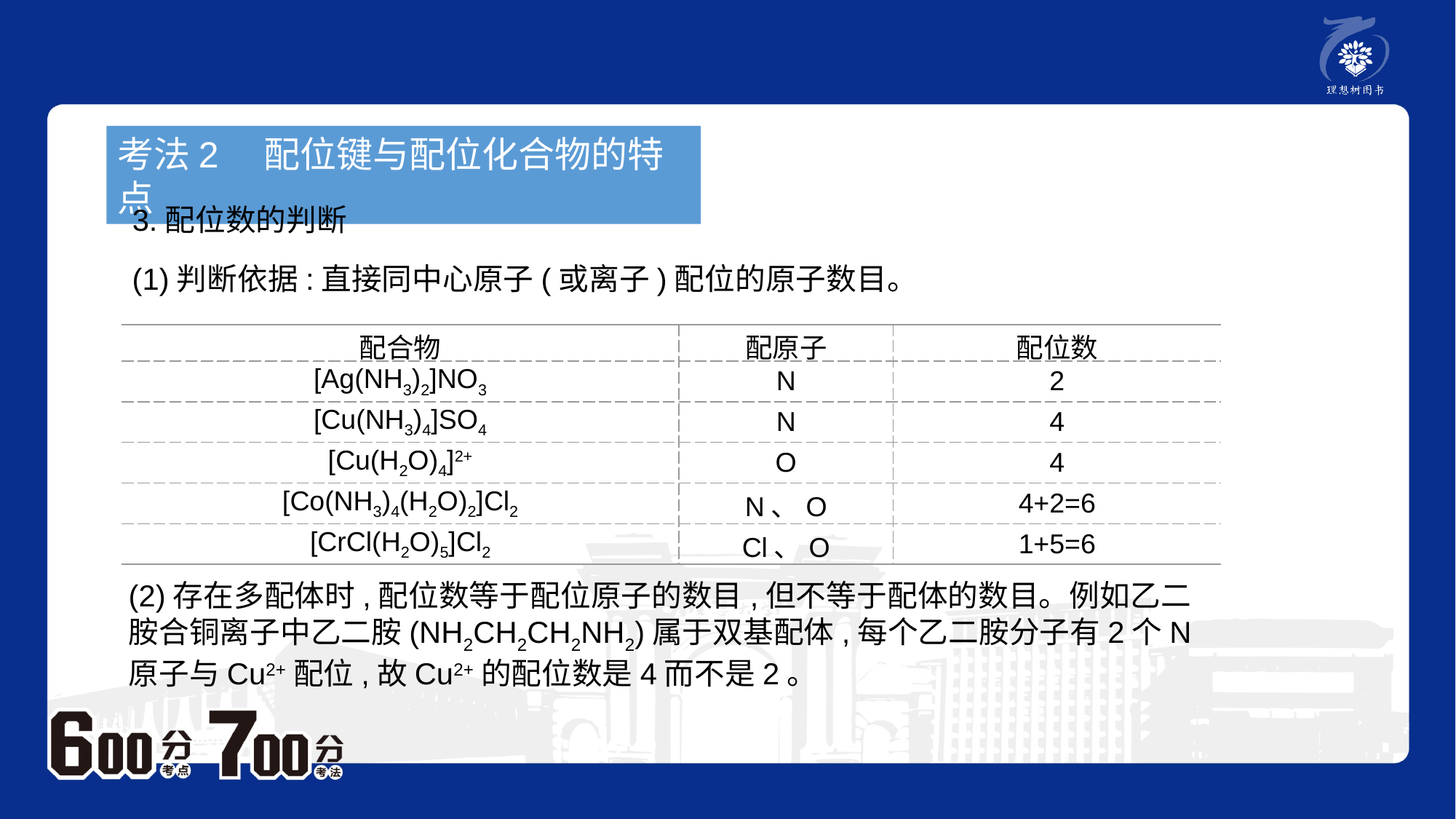

考法2　配位键与配位化合物的特点
3.配位数的判断
(1)判断依据:直接同中心原子(或离子)配位的原子数目。
| 配合物 | 配原子 | 配位数 |
| --- | --- | --- |
| [Ag(NH3)2]NO3 | N | 2 |
| [Cu(NH3)4]SO4 | N | 4 |
| [Cu(H2O)4]2+ | O | 4 |
| [Co(NH3)4(H2O)2]Cl2 | N、O | 4+2=6 |
| [CrCl(H2O)5]Cl2 | Cl、O | 1+5=6 |
(2)存在多配体时,配位数等于配位原子的数目,但不等于配体的数目。例如乙二胺合铜离子中乙二胺(NH2CH2CH2NH2)属于双基配体,每个乙二胺分子有2个N原子与Cu2+配位,故Cu2+的配位数是4而不是2。